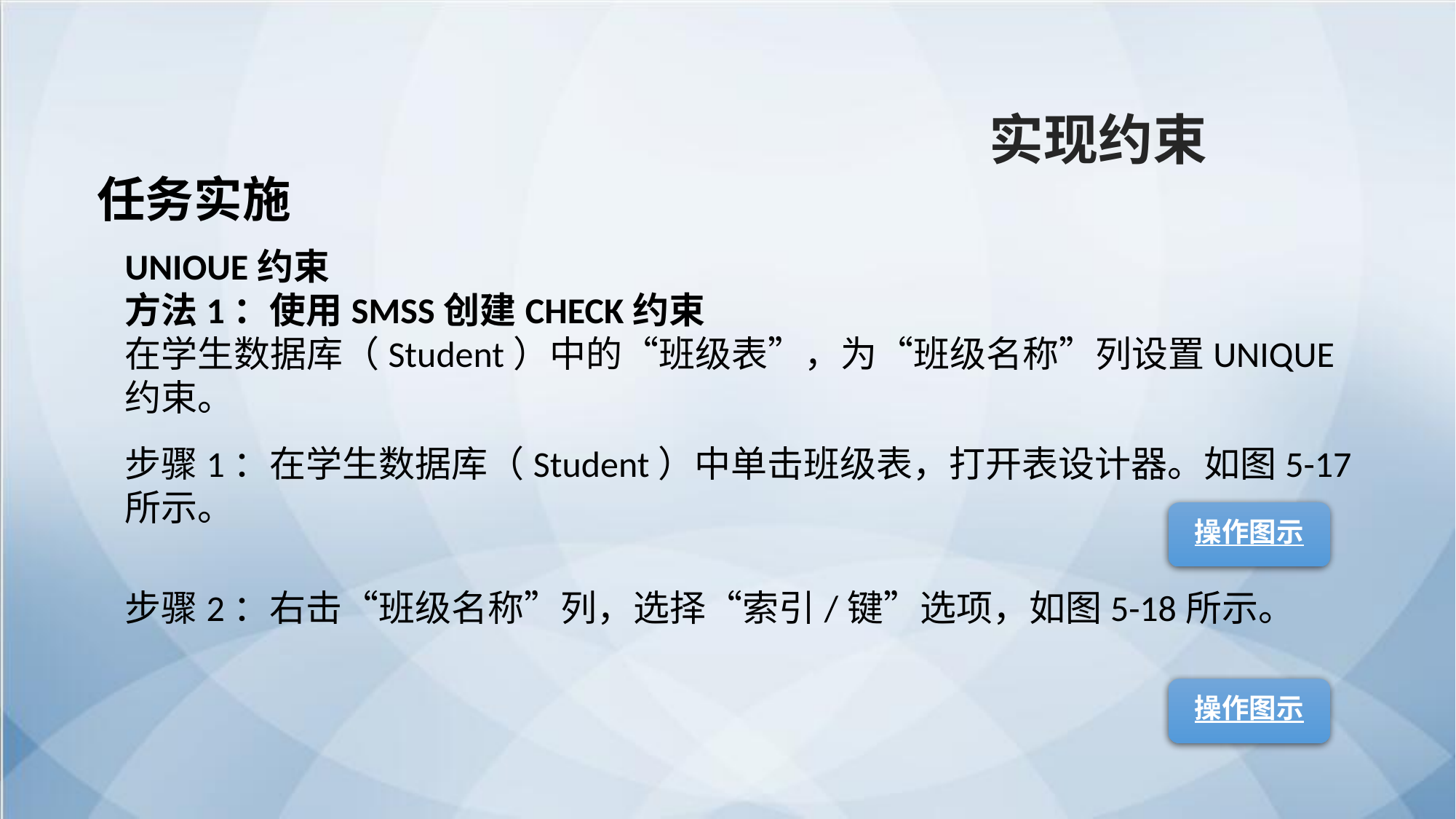

实现约束
任务实施
UNIOUE约束
方法1：使用SMSS创建CHECK约束
在学生数据库（Student）中的“班级表”，为“班级名称”列设置UNIQUE约束。
步骤1：在学生数据库（Student）中单击班级表，打开表设计器。如图5-17所示。
操作图示
步骤2：右击“班级名称”列，选择“索引/键”选项，如图5-18所示。
操作图示